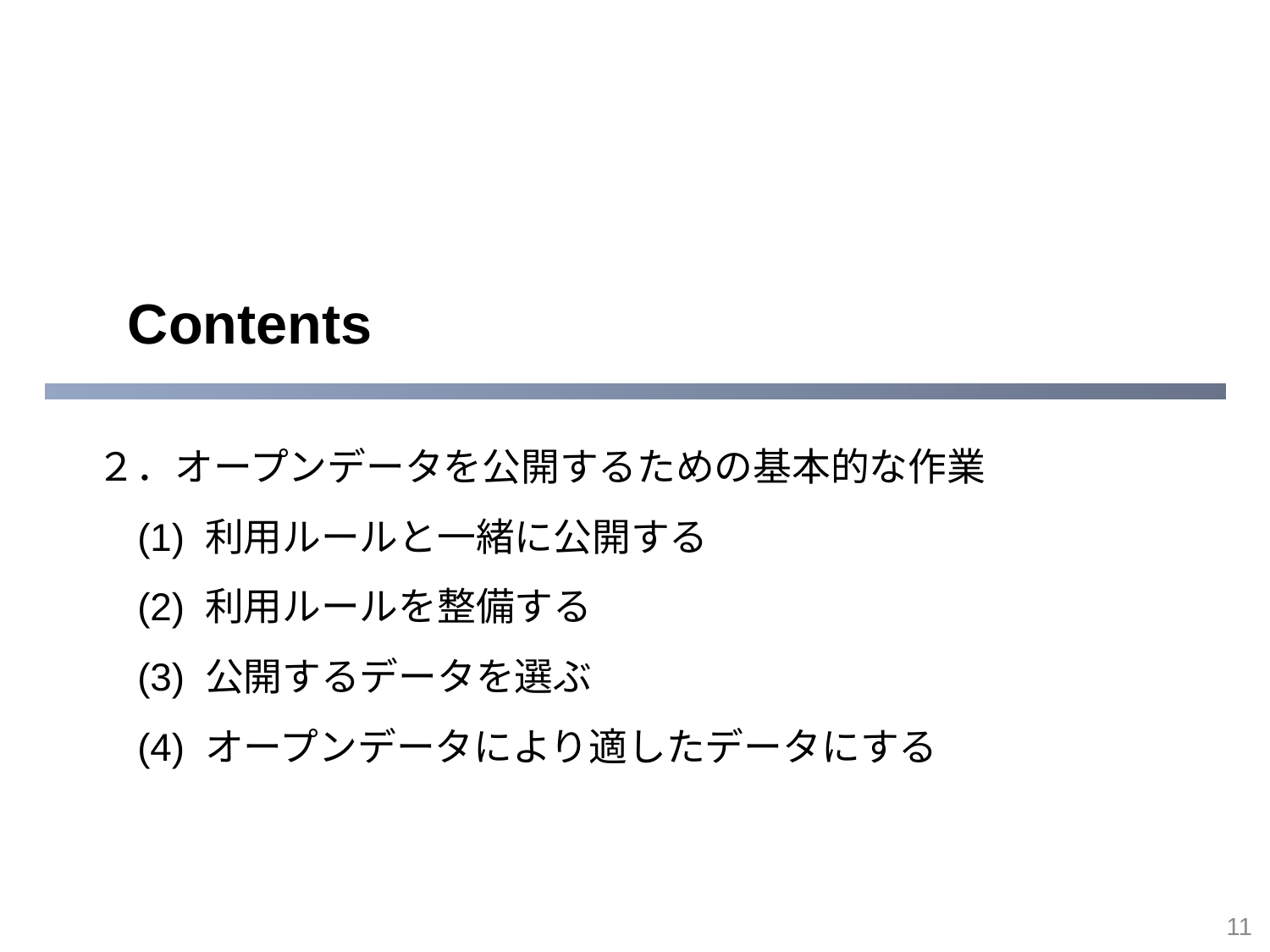

２．オープンデータを公開するための基本的な作業
(1) 利用ルールと一緒に公開する
(2) 利用ルールを整備する
(3) 公開するデータを選ぶ
(4) オープンデータにより適したデータにする
11